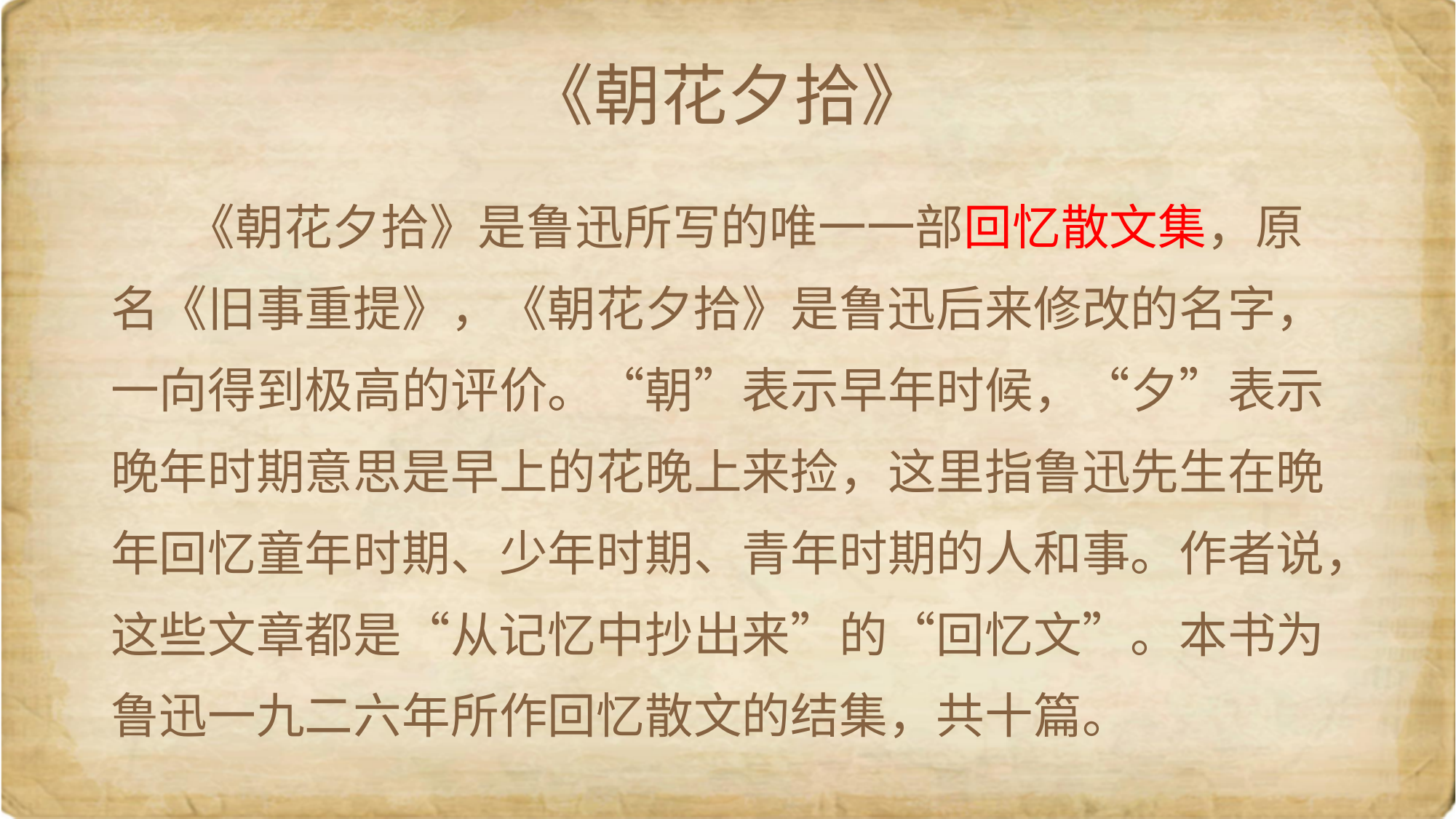

# 《朝花夕拾》
《朝花夕拾》是鲁迅所写的唯一一部回忆散文集，原名《旧事重提》，《朝花夕拾》是鲁迅后来修改的名字，一向得到极高的评价。“朝”表示早年时候，“夕”表示晚年时期意思是早上的花晚上来捡，这里指鲁迅先生在晩年回忆童年时期、少年时期、青年时期的人和事。作者说，这些文章都是“从记忆中抄出来”的“回忆文”。本书为鲁迅一九二六年所作回忆散文的结集，共十篇。